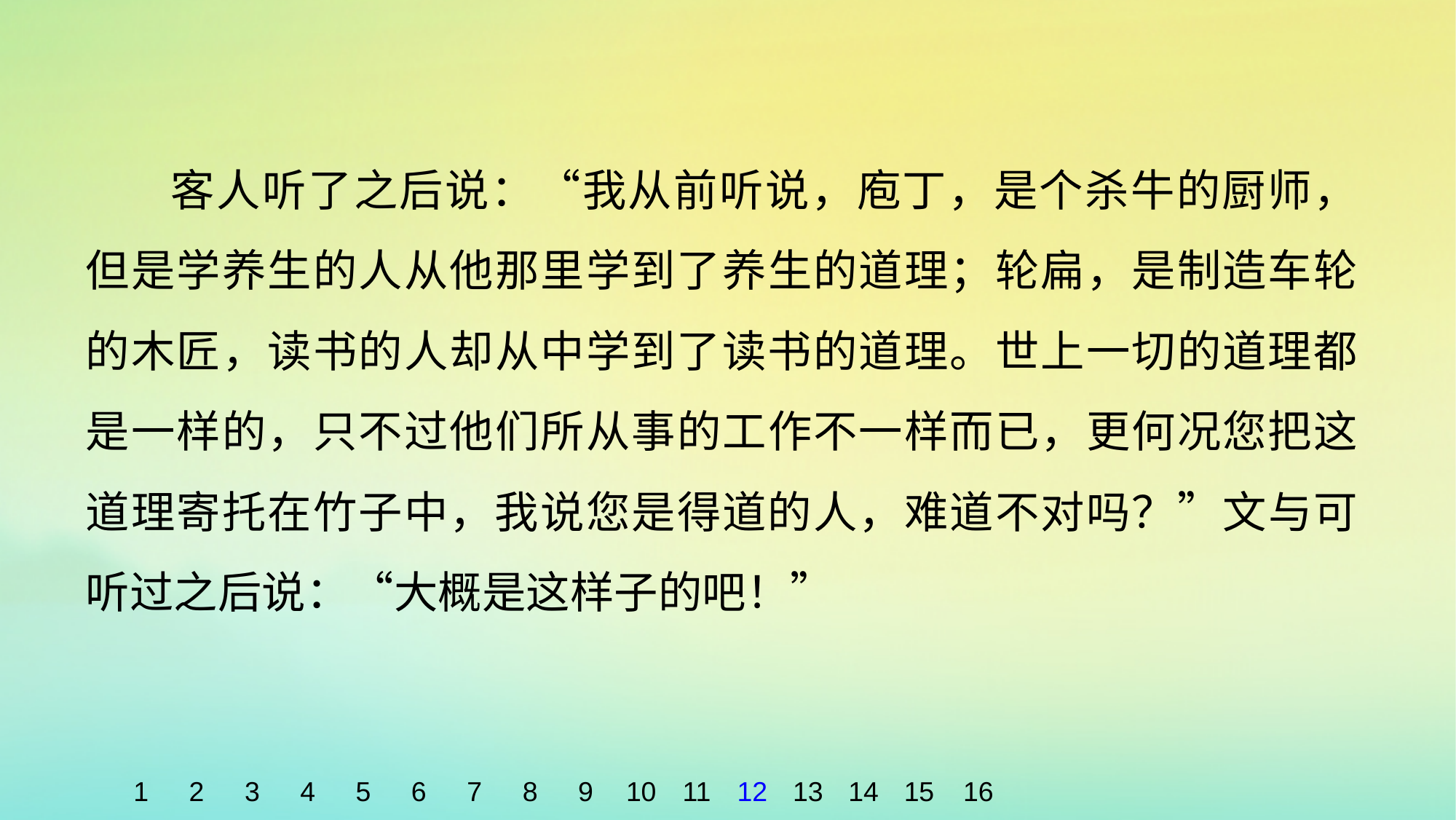

客人听了之后说：“我从前听说，庖丁，是个杀牛的厨师，但是学养生的人从他那里学到了养生的道理；轮扁，是制造车轮的木匠，读书的人却从中学到了读书的道理。世上一切的道理都是一样的，只不过他们所从事的工作不一样而已，更何况您把这道理寄托在竹子中，我说您是得道的人，难道不对吗？”文与可听过之后说：“大概是这样子的吧！”
1
2
3
4
5
6
7
8
9
10
11
12
13
14
15
16